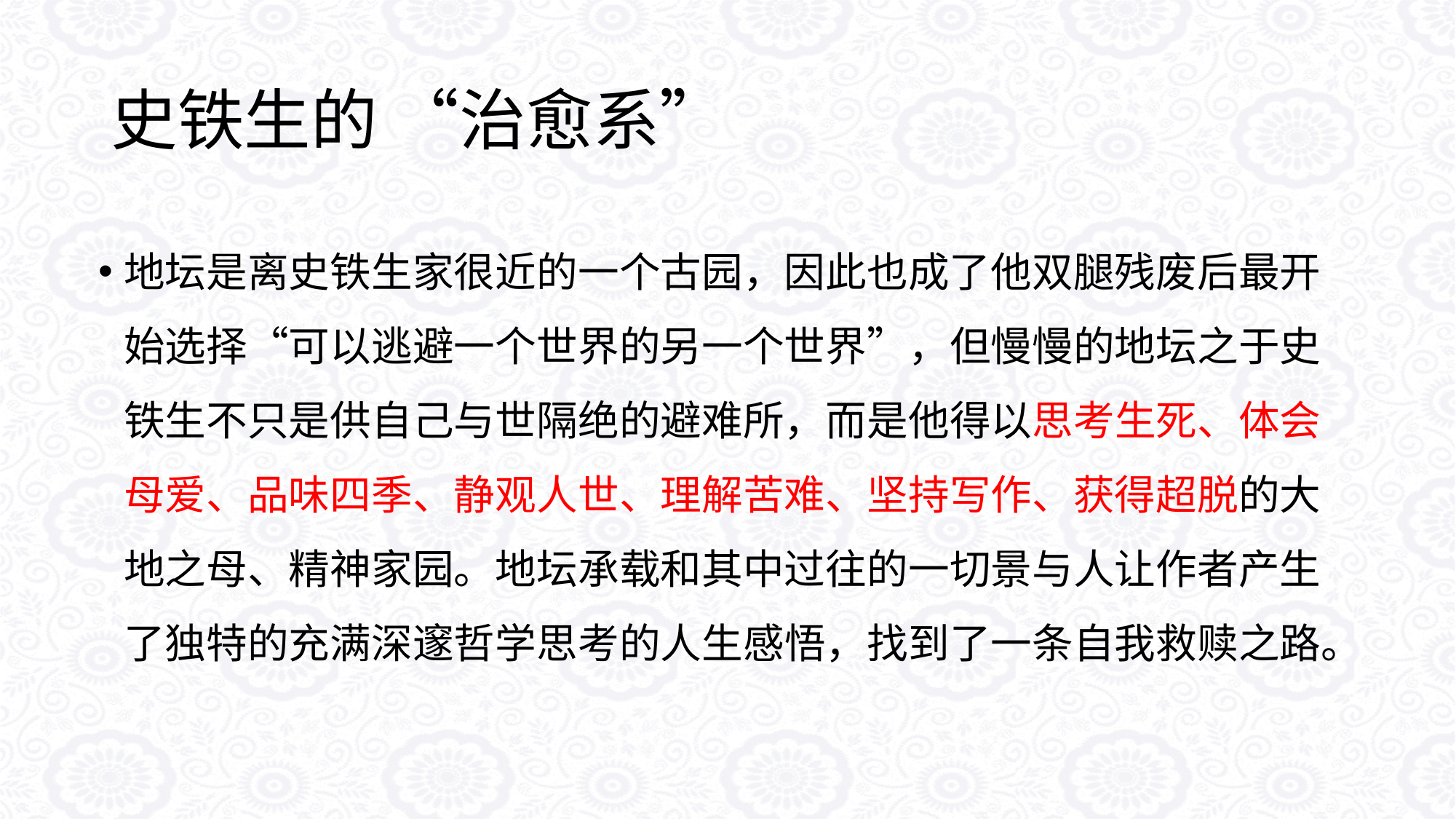

# 史铁生的 “治愈系”
地坛是离史铁生家很近的一个古园，因此也成了他双腿残废后最开始选择“可以逃避一个世界的另一个世界”，但慢慢的地坛之于史铁生不只是供自己与世隔绝的避难所，而是他得以思考生死、体会母爱、品味四季、静观人世、理解苦难、坚持写作、获得超脱的大地之母、精神家园。地坛承载和其中过往的一切景与人让作者产生了独特的充满深邃哲学思考的人生感悟，找到了一条自我救赎之路。